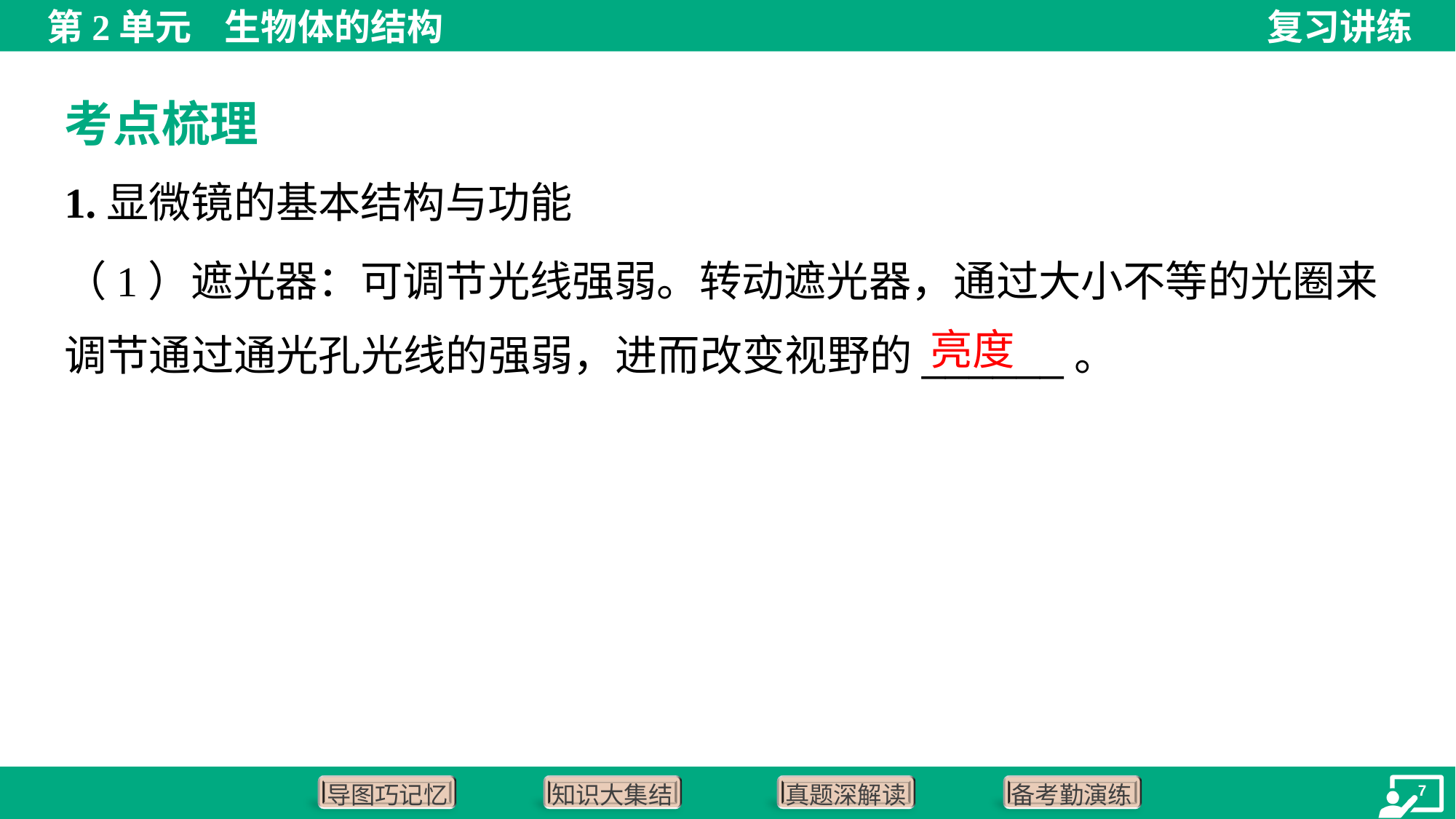

考点梳理
1.显微镜的基本结构与功能
（1）遮光器：可调节光线强弱。转动遮光器，通过大小不等的光圈来
调节通过通光孔光线的强弱，进而改变视野的______。
亮度